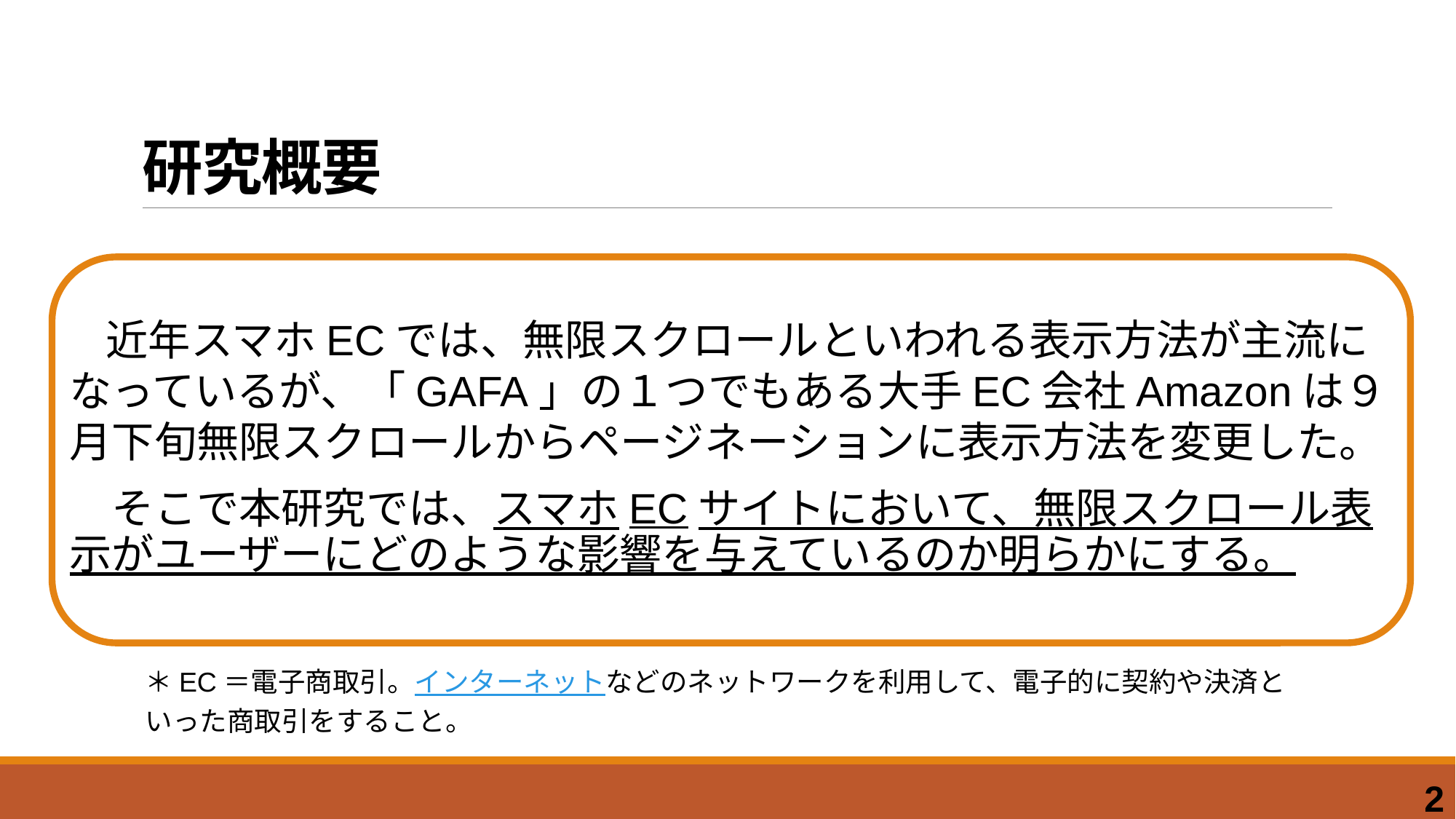

# 研究概要

　近年スマホECでは、無限スクロールといわれる表示方法が主流になっているが、「GAFA」の１つでもある大手EC会社Amazonは９月下旬無限スクロールからページネーションに表示方法を変更した。
　そこで本研究では、スマホECサイトにおいて、無限スクロール表示がユーザーにどのような影響を与えているのか明らかにする。
＊EC＝電子商取引。インターネットなどのネットワークを利用して、電子的に契約や決済といった商取引をすること。
2